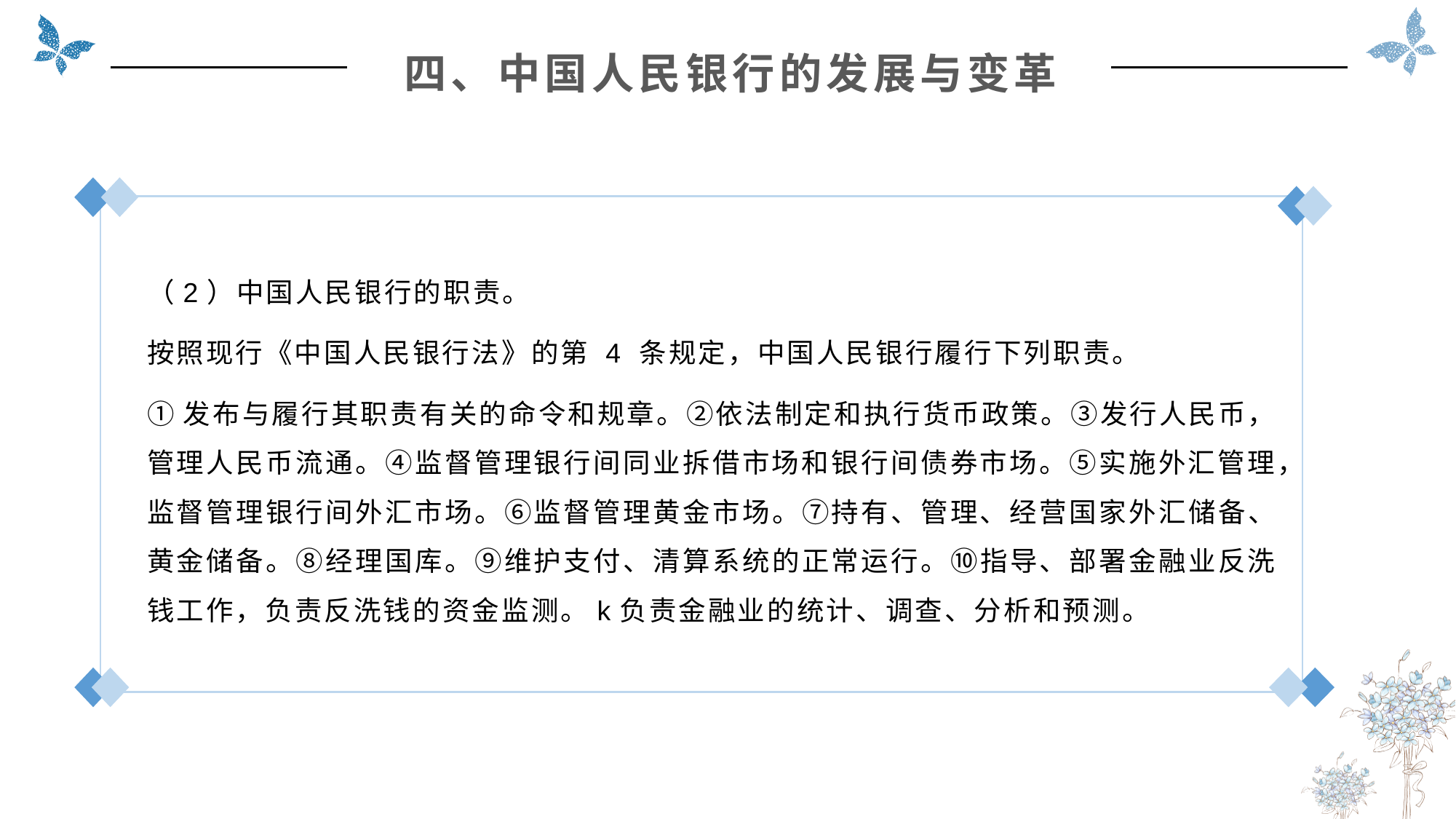

四、中国人民银行的发展与变革

（2）中国人民银行的职责。
按照现行《中国人民银行法》的第 4 条规定，中国人民银行履行下列职责。
①发布与履行其职责有关的命令和规章。②依法制定和执行货币政策。③发行人民币，管理人民币流通。④监督管理银行间同业拆借市场和银行间债券市场。⑤实施外汇管理，监督管理银行间外汇市场。⑥监督管理黄金市场。⑦持有、管理、经营国家外汇储备、黄金储备。⑧经理国库。⑨维护支付、清算系统的正常运行。⑩指导、部署金融业反洗钱工作，负责反洗钱的资金监测。k负责金融业的统计、调查、分析和预测。